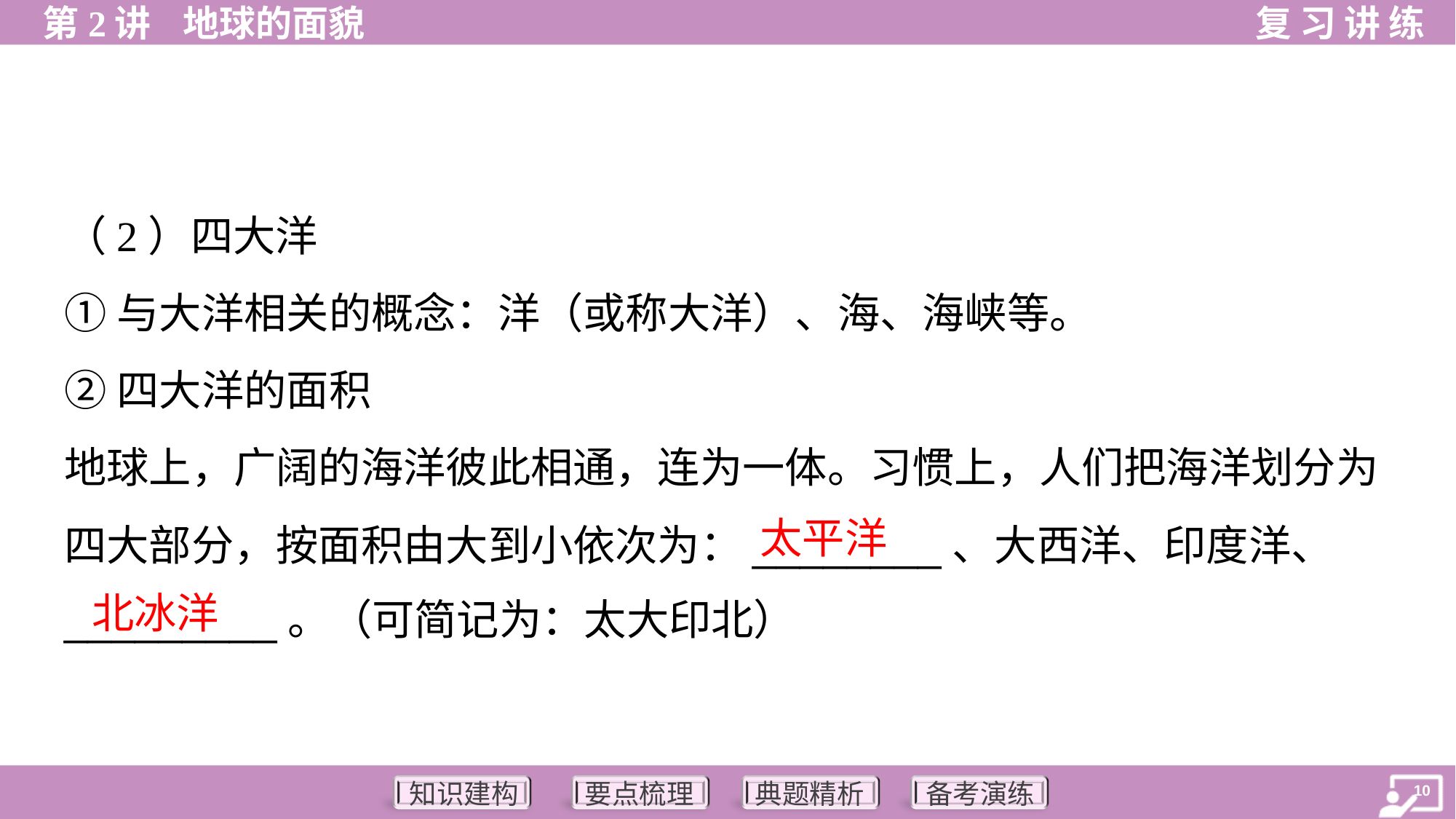

（2）四大洋
①与大洋相关的概念：洋（或称大洋）、海、海峡等。
②四大洋的面积
地球上，广阔的海洋彼此相通，连为一体。习惯上，人们把海洋划分为
四大部分，按面积由大到小依次为：________、大西洋、印度洋、
_________。（可简记为：太大印北）
太平洋
北冰洋